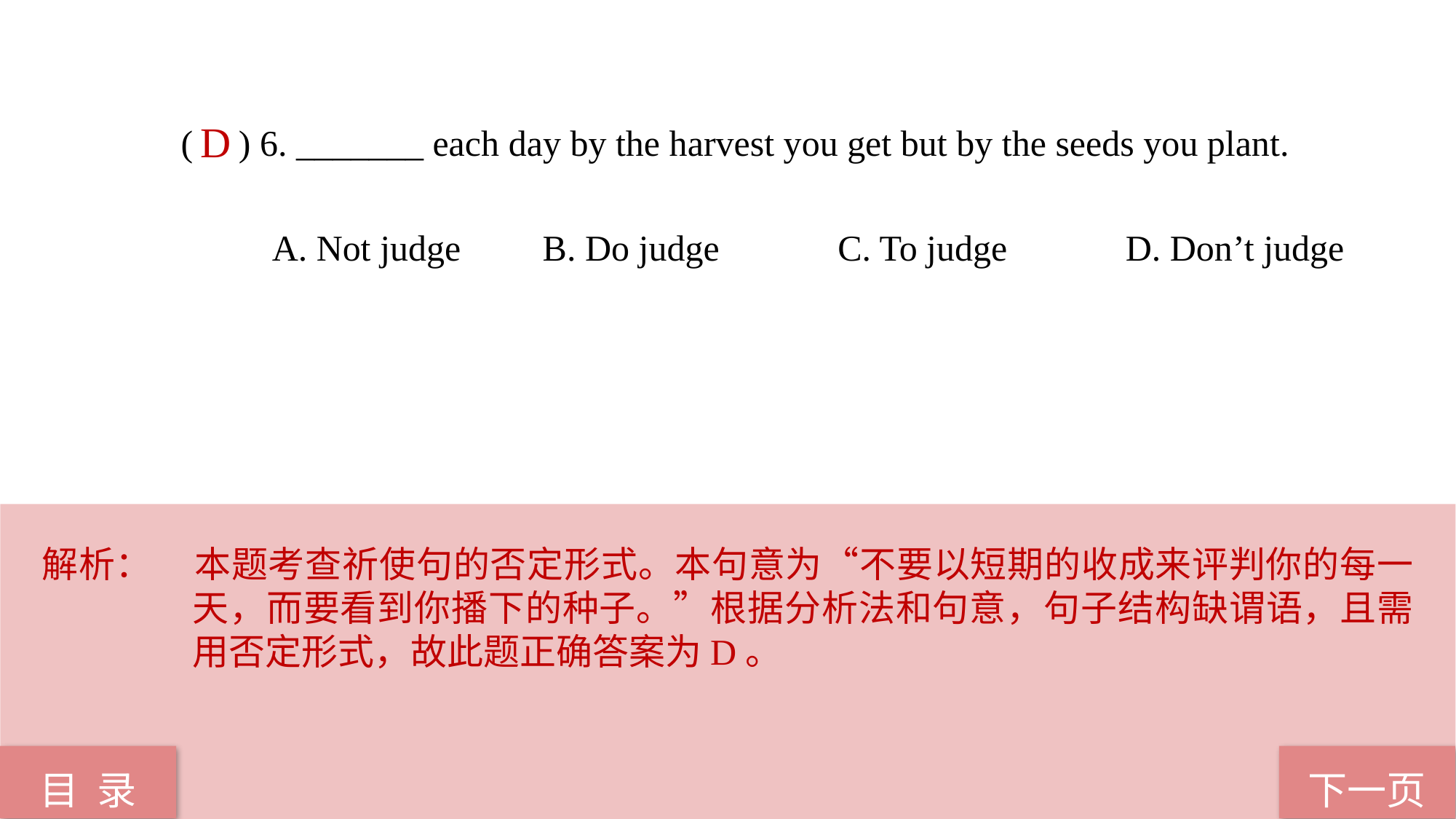

(     ) 6. _______ each day by the harvest you get but by the seeds you plant.

          A. Not judge         B. Do judge             C. To judge             D. Don’t judge
D
解析：	本题考查祈使句的否定形式。本句意为“不要以短期的收成来评判你的每一天，而要看到你播下的种子。”根据分析法和句意，句子结构缺谓语，且需用否定形式，故此题正确答案为D。